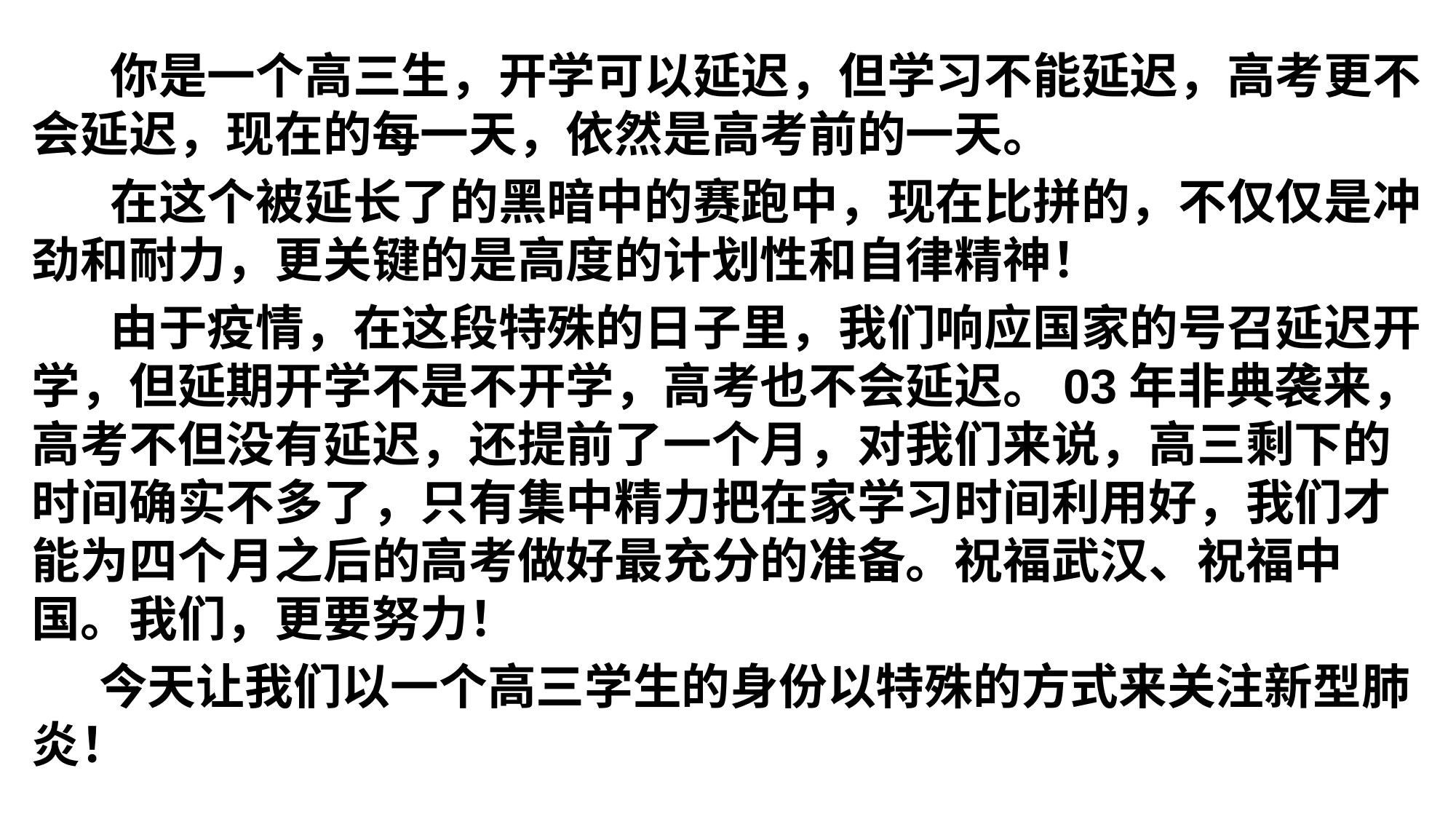

你是一个高三生，开学可以延迟，但学习不能延迟，高考更不会延迟，现在的每一天，依然是高考前的一天。
      在这个被延长了的黑暗中的赛跑中，现在比拼的，不仅仅是冲劲和耐力，更关键的是高度的计划性和自律精神！
      由于疫情，在这段特殊的日子里，我们响应国家的号召延迟开学，但延期开学不是不开学，高考也不会延迟。03年非典袭来，高考不但没有延迟，还提前了一个月，对我们来说，高三剩下的时间确实不多了，只有集中精力把在家学习时间利用好，我们才能为四个月之后的高考做好最充分的准备。祝福武汉、祝福中国。我们，更要努力！
     今天让我们以一个高三学生的身份以特殊的方式来关注新型肺炎！